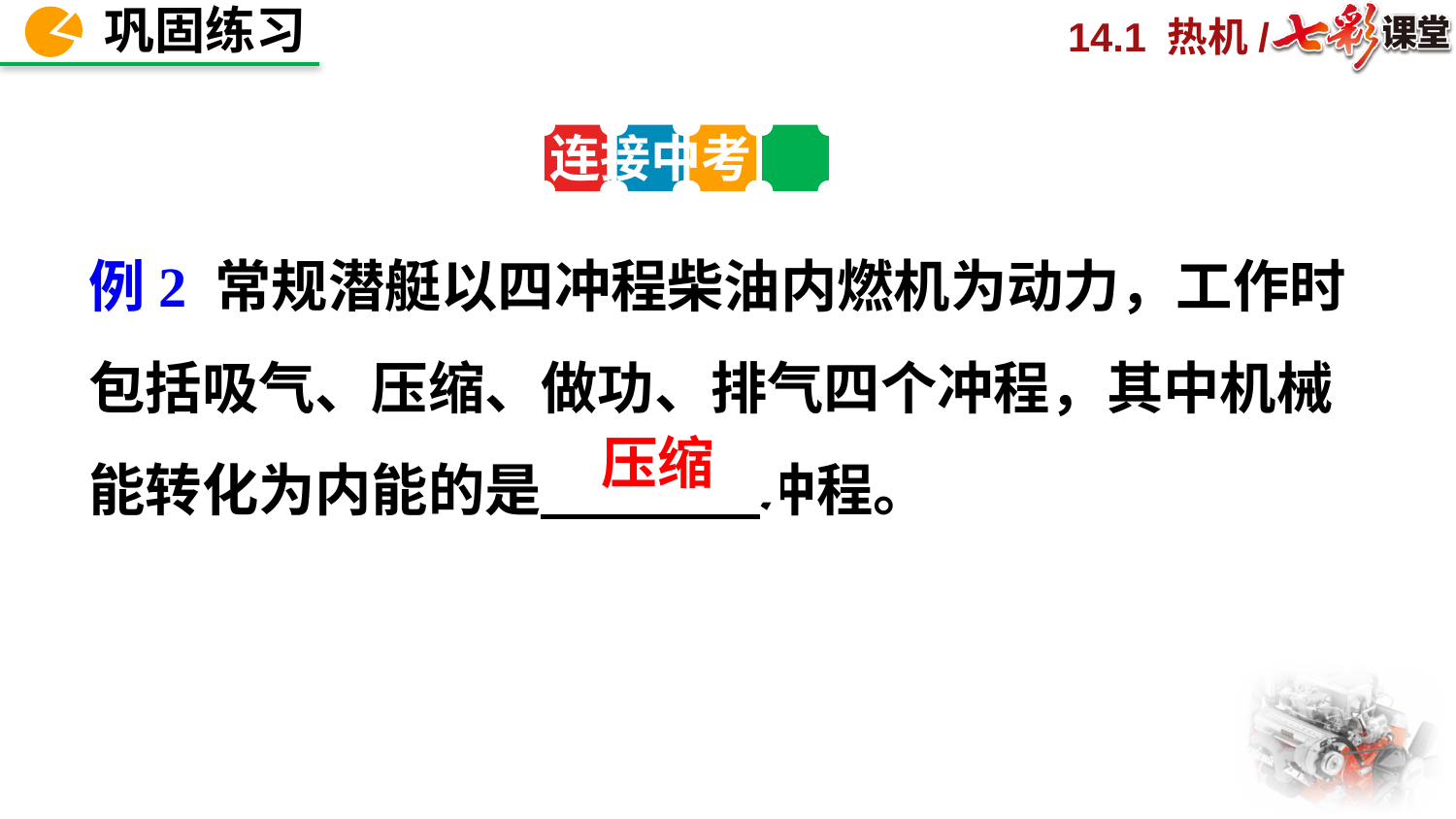

连接中考

例2 常规潜艇以四冲程柴油内燃机为动力，工作时包括吸气、压缩、做功、排气四个冲程，其中机械能转化为内能的是                 冲程。

压缩